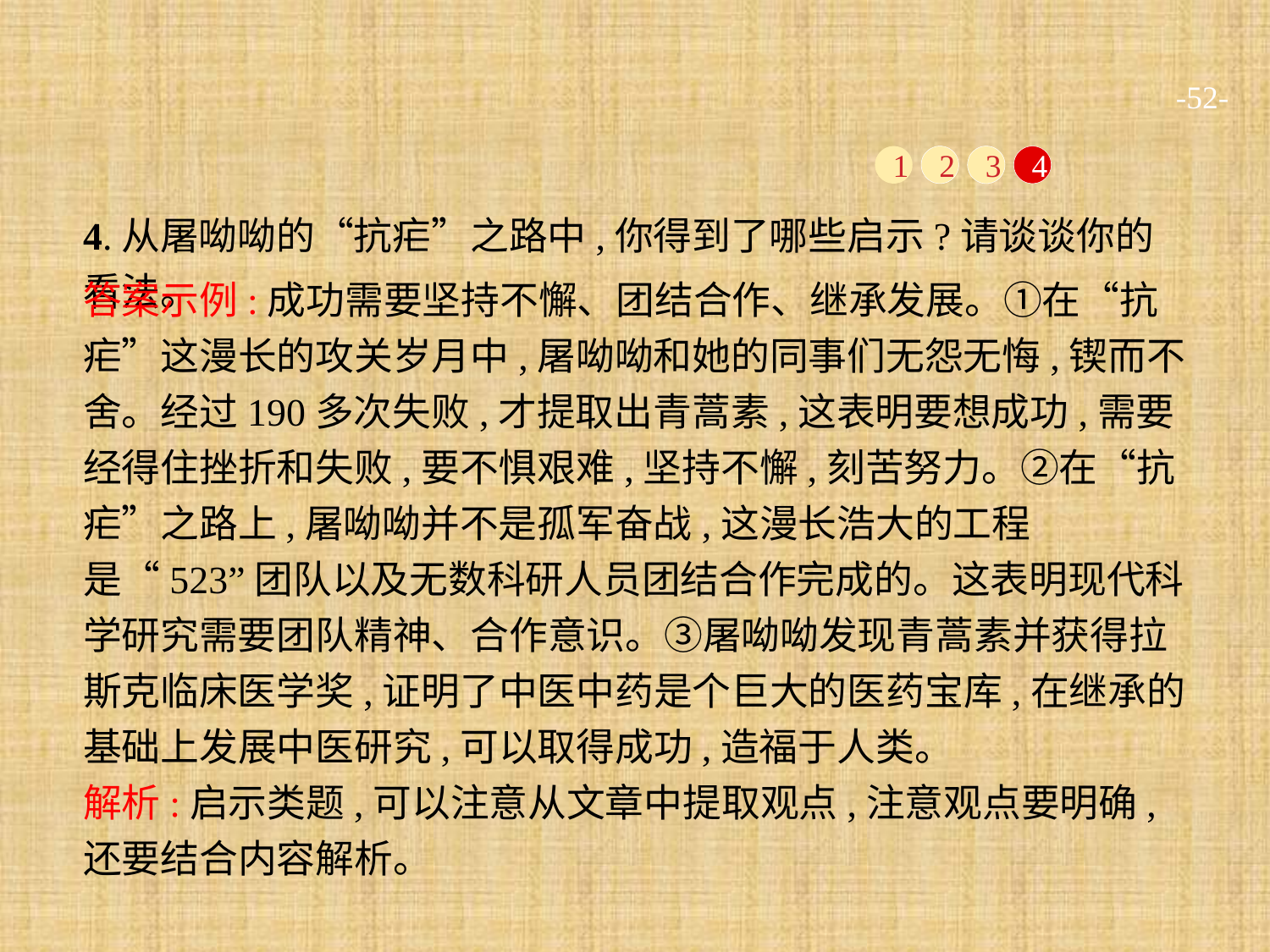

-52-
1
2
3
4
4.从屠呦呦的“抗疟”之路中,你得到了哪些启示?请谈谈你的看法。
答案示例:成功需要坚持不懈、团结合作、继承发展。①在“抗疟”这漫长的攻关岁月中,屠呦呦和她的同事们无怨无悔,锲而不舍。经过190多次失败,才提取出青蒿素,这表明要想成功,需要经得住挫折和失败,要不惧艰难,坚持不懈,刻苦努力。②在“抗疟”之路上,屠呦呦并不是孤军奋战,这漫长浩大的工程是“523”团队以及无数科研人员团结合作完成的。这表明现代科学研究需要团队精神、合作意识。③屠呦呦发现青蒿素并获得拉斯克临床医学奖,证明了中医中药是个巨大的医药宝库,在继承的基础上发展中医研究,可以取得成功,造福于人类。
解析:启示类题,可以注意从文章中提取观点,注意观点要明确,还要结合内容解析。